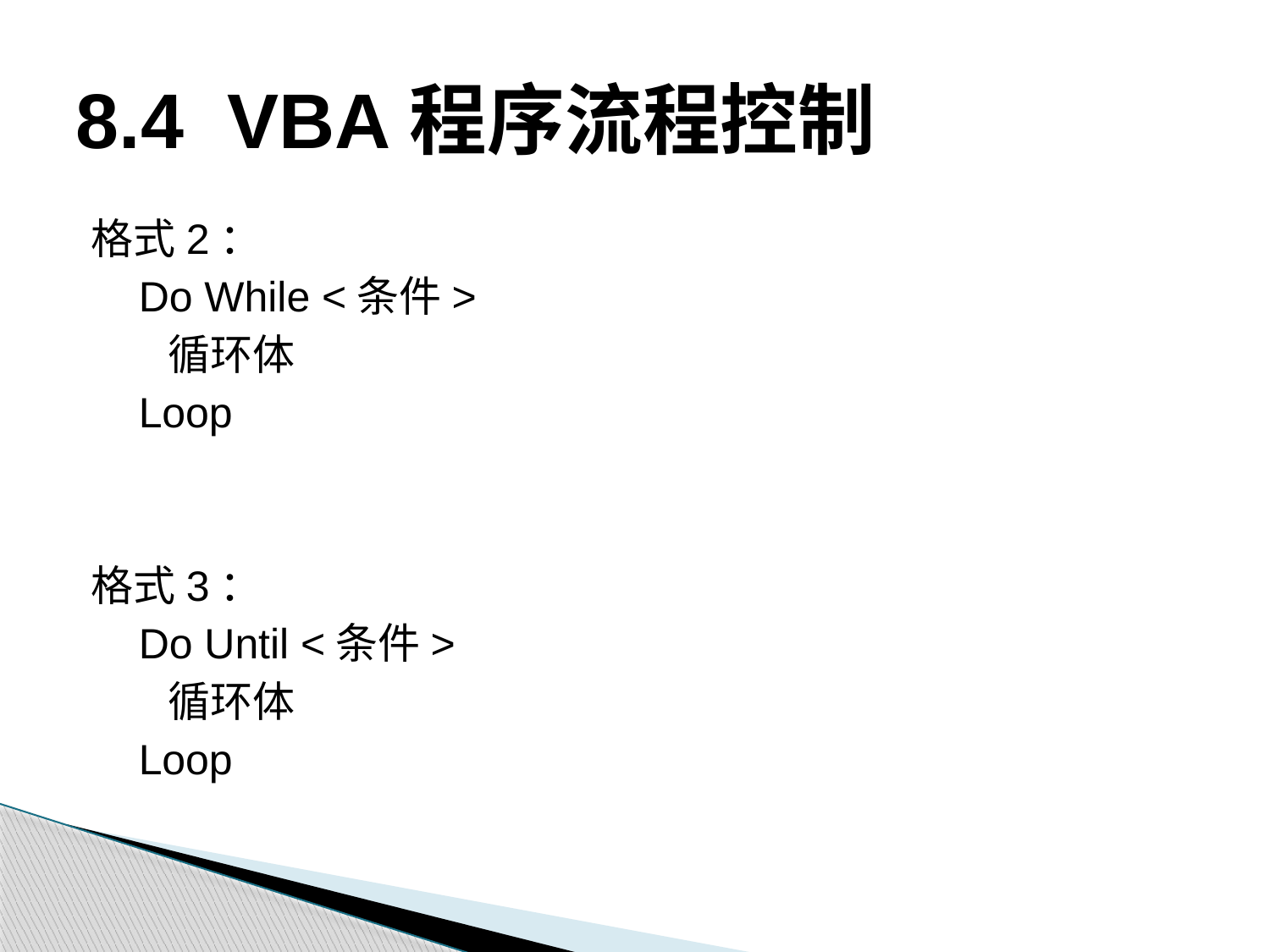

# 8.4  VBA程序流程控制
格式2：
    Do While <条件>
       循环体
    Loop

格式3：
    Do Until <条件>
       循环体
    Loop